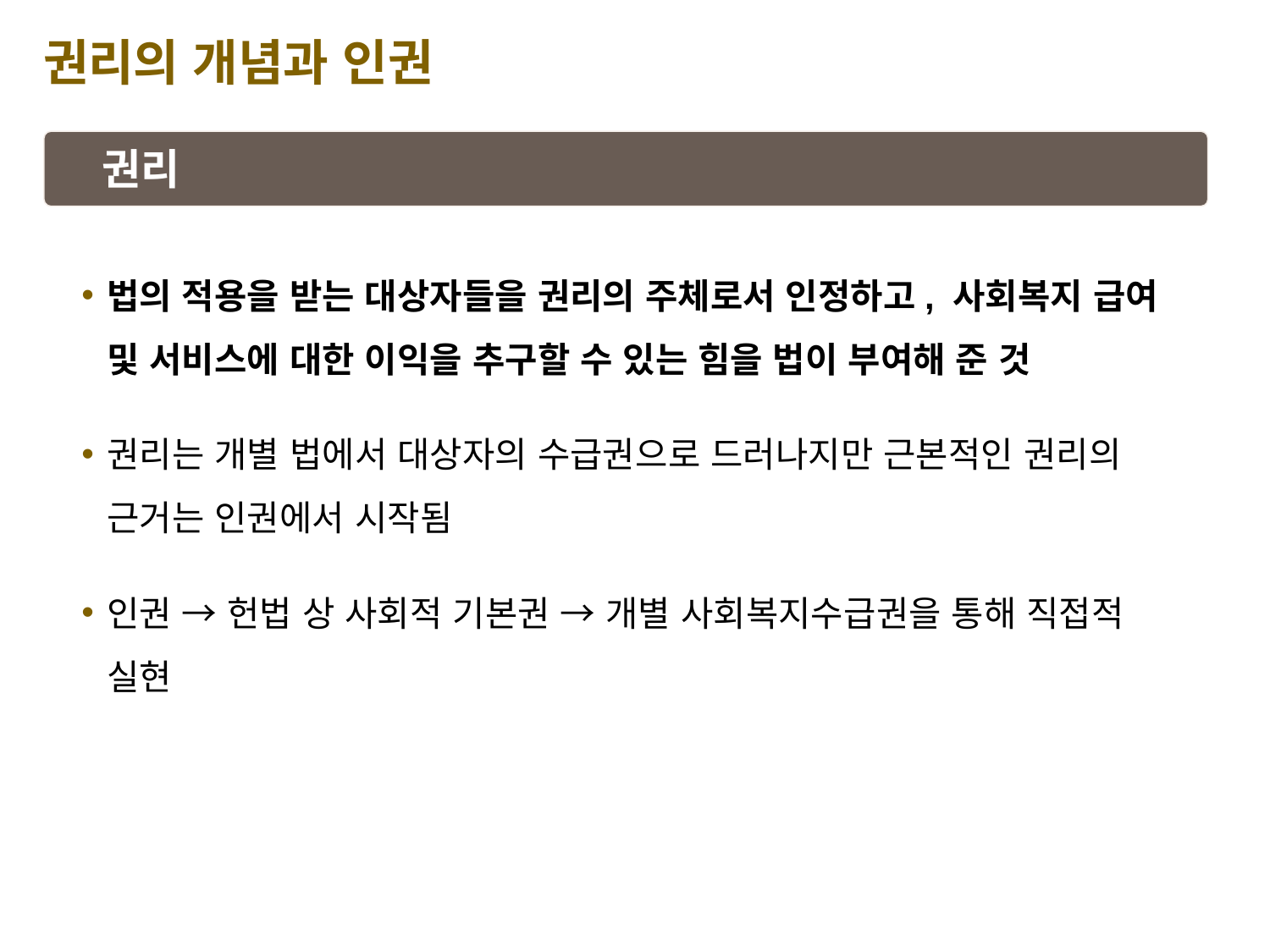

권리의 개념과 인권

권리
법의 적용을 받는 대상자들을 권리의 주체로서 인정하고, 사회복지 급여 및 서비스에 대한 이익을 추구할 수 있는 힘을 법이 부여해 준 것
권리는 개별 법에서 대상자의 수급권으로 드러나지만 근본적인 권리의 근거는 인권에서 시작됨
인권 → 헌법 상 사회적 기본권 → 개별 사회복지수급권을 통해 직접적 실현